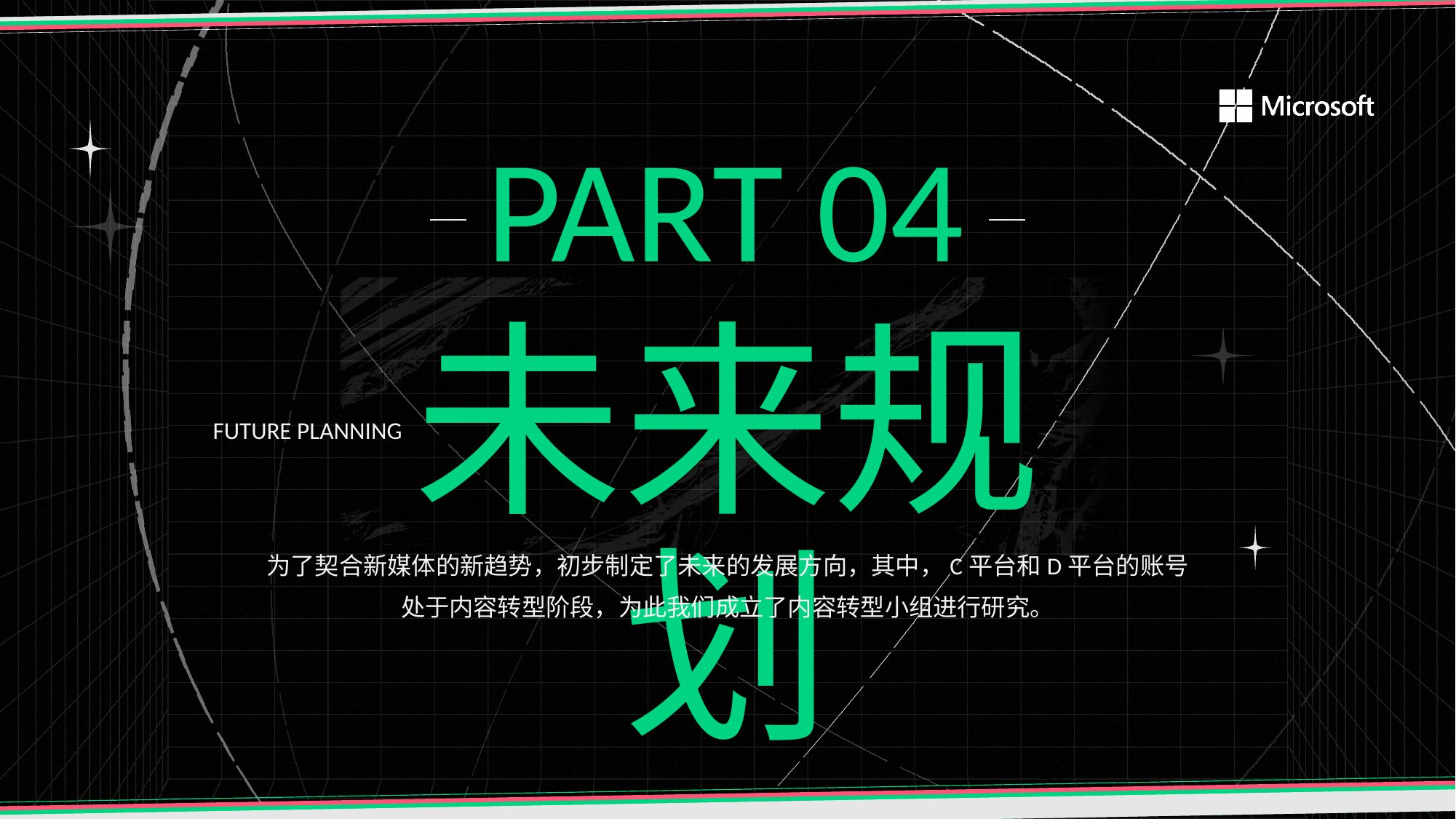

PART 04
未来规划
FUTURE PLANNING
为了契合新媒体的新趋势，初步制定了未来的发展方向，其中，C平台和D平台的账号
处于内容转型阶段，为此我们成立了内容转型小组进行研究。
26